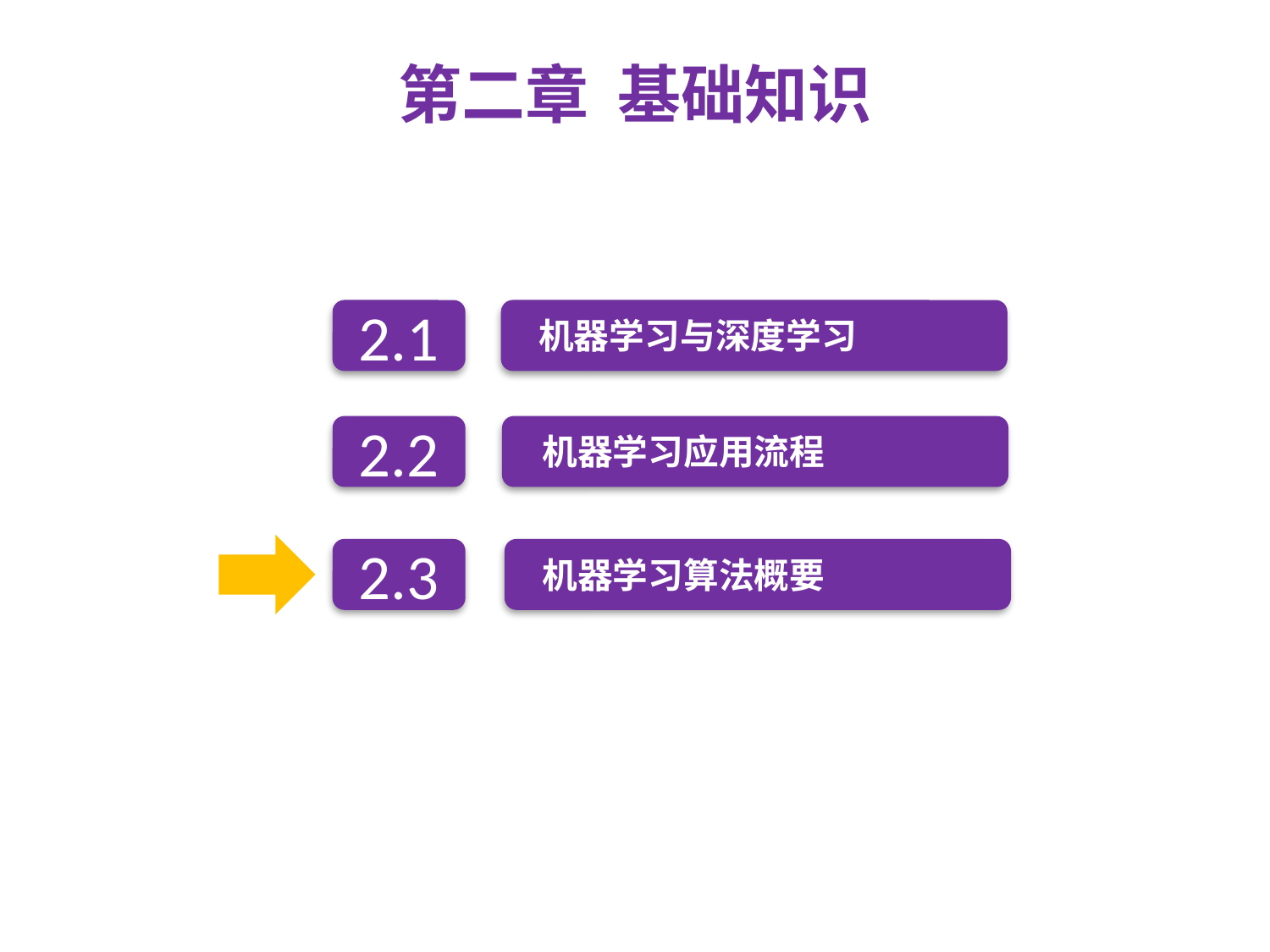

第二章  基础知识

机器学习与深度学习
2.1
2.2

机器学习应用流程

机器学习算法概要
2.3